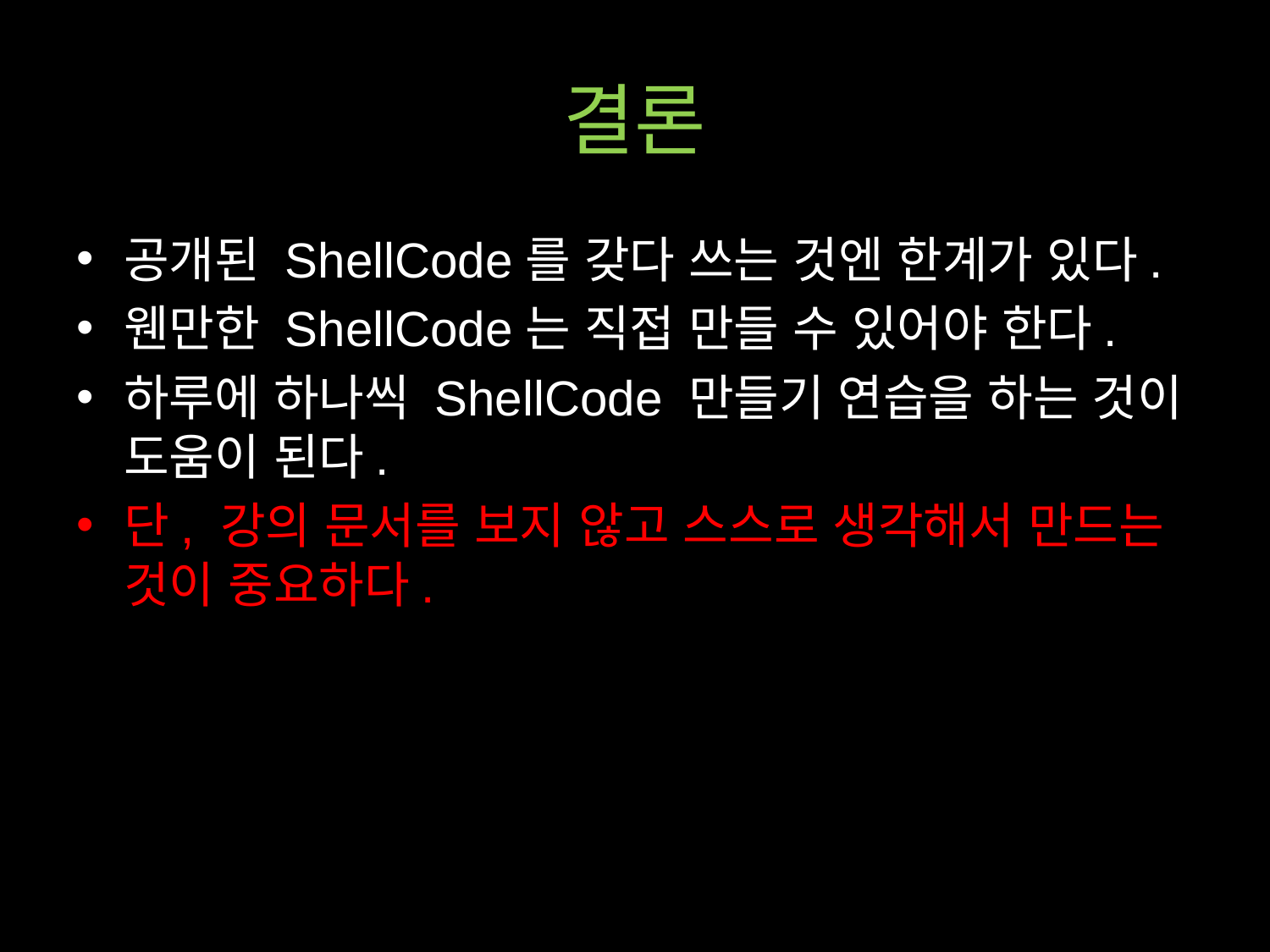

# 결론
공개된 ShellCode를 갖다 쓰는 것엔 한계가 있다.
웬만한 ShellCode는 직접 만들 수 있어야 한다.
하루에 하나씩 ShellCode 만들기 연습을 하는 것이 도움이 된다.
단, 강의 문서를 보지 않고 스스로 생각해서 만드는 것이 중요하다.